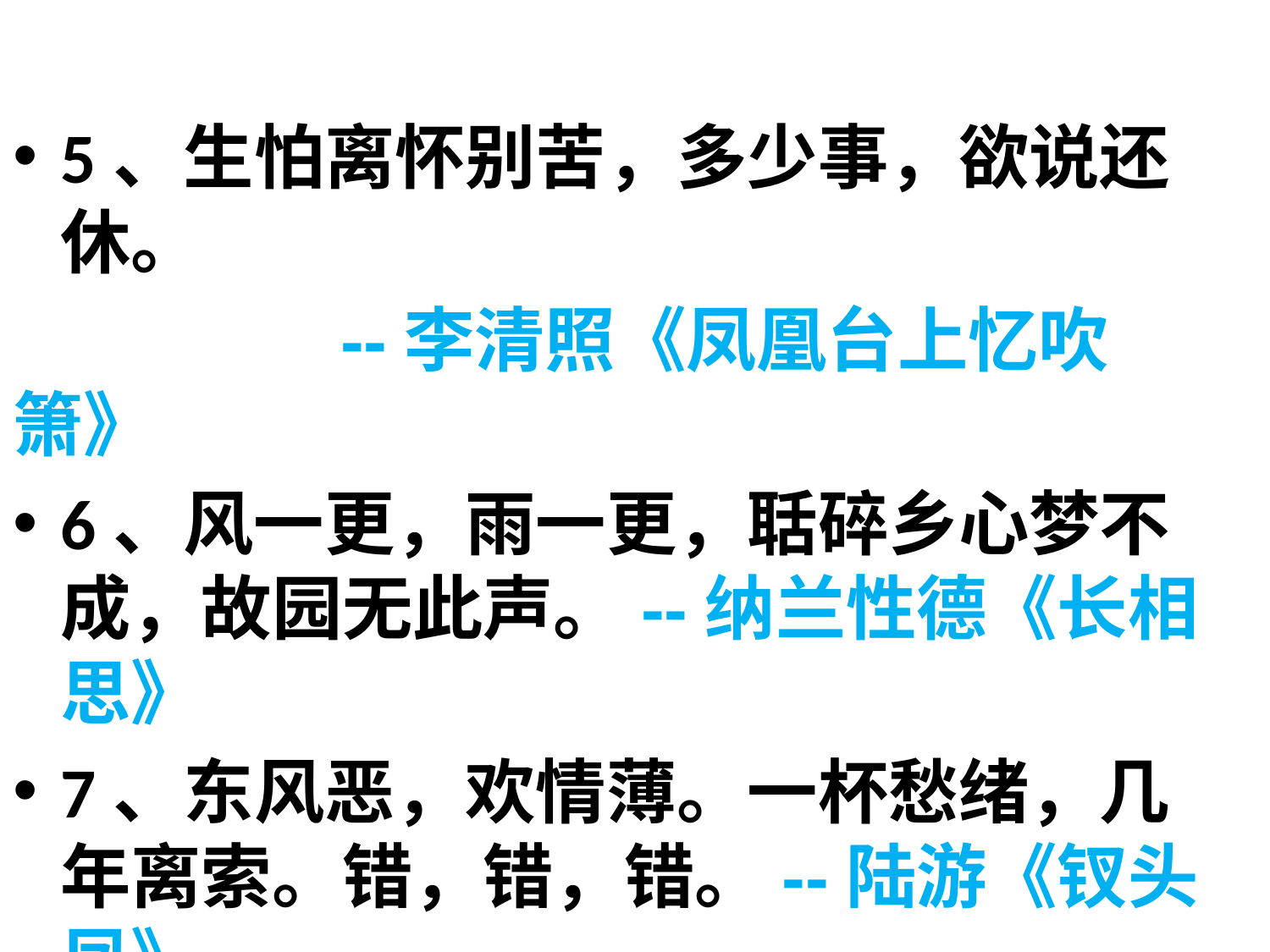

5、生怕离怀别苦，多少事，欲说还休。
                  --李清照《凤凰台上忆吹箫》
6、风一更，雨一更，聒碎乡心梦不成，故园无此声。--纳兰性德《长相思》
7、东风恶，欢情薄。一杯愁绪，几年离索。错，错，错。--陆游《钗头凤》